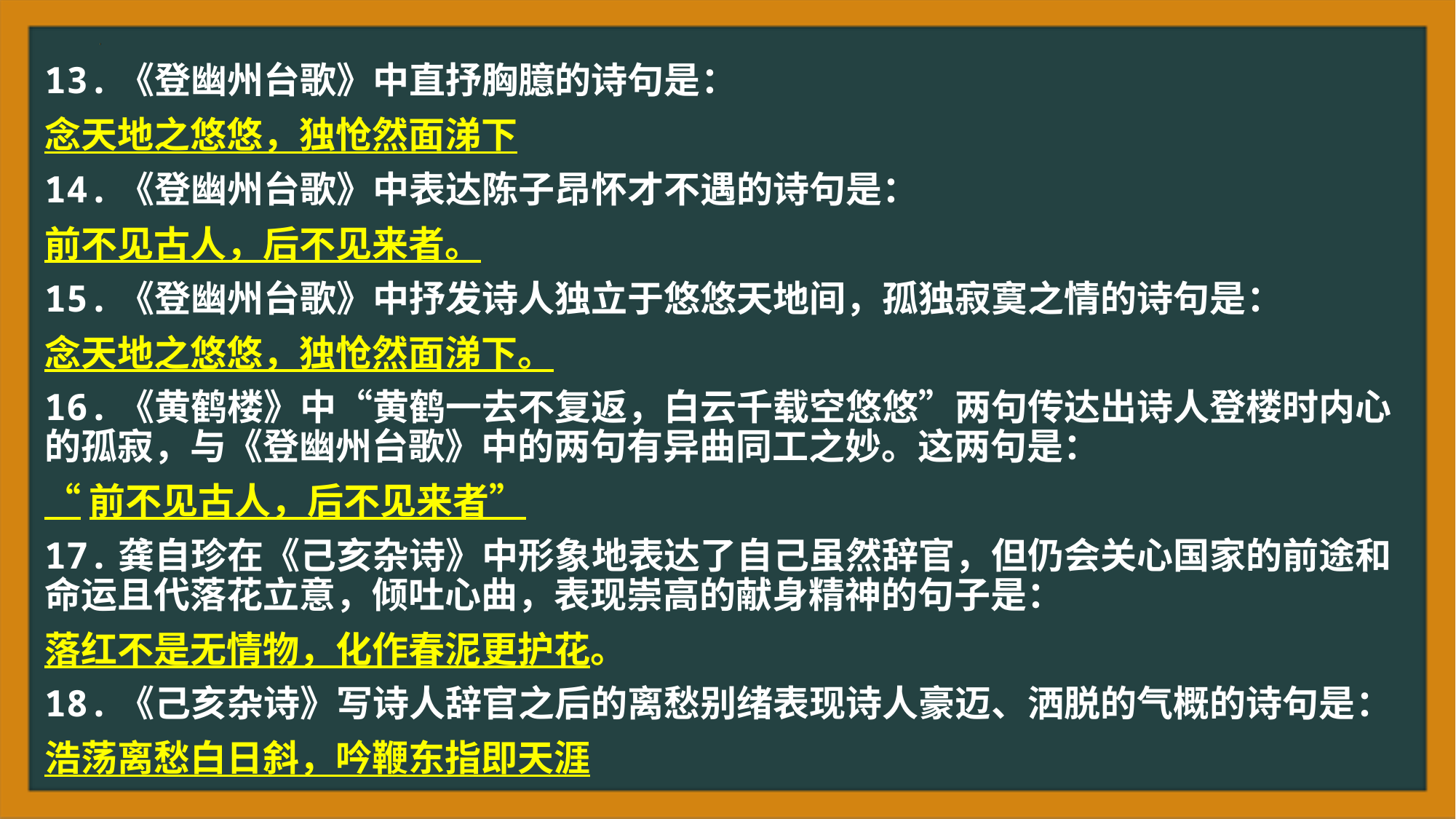

13.《登幽州台歌》中直抒胸臆的诗句是：
念天地之悠悠，独怆然面涕下
14.《登幽州台歌》中表达陈子昂怀才不遇的诗句是：
前不见古人，后不见来者。
15.《登幽州台歌》中抒发诗人独立于悠悠天地间，孤独寂寞之情的诗句是：
念天地之悠悠，独怆然面涕下。
16.《黄鹤楼》中“黄鹤一去不复返，白云千载空悠悠”两句传达出诗人登楼时内心的孤寂，与《登幽州台歌》中的两句有异曲同工之妙。这两句是：
“前不见古人，后不见来者”
17.龚自珍在《己亥杂诗》中形象地表达了自己虽然辞官，但仍会关心国家的前途和命运且代落花立意，倾吐心曲，表现崇高的献身精神的句子是：
落红不是无情物，化作春泥更护花。
18.《己亥杂诗》写诗人辞官之后的离愁别绪表现诗人豪迈、洒脱的气概的诗句是：
浩荡离愁白日斜，吟鞭东指即天涯